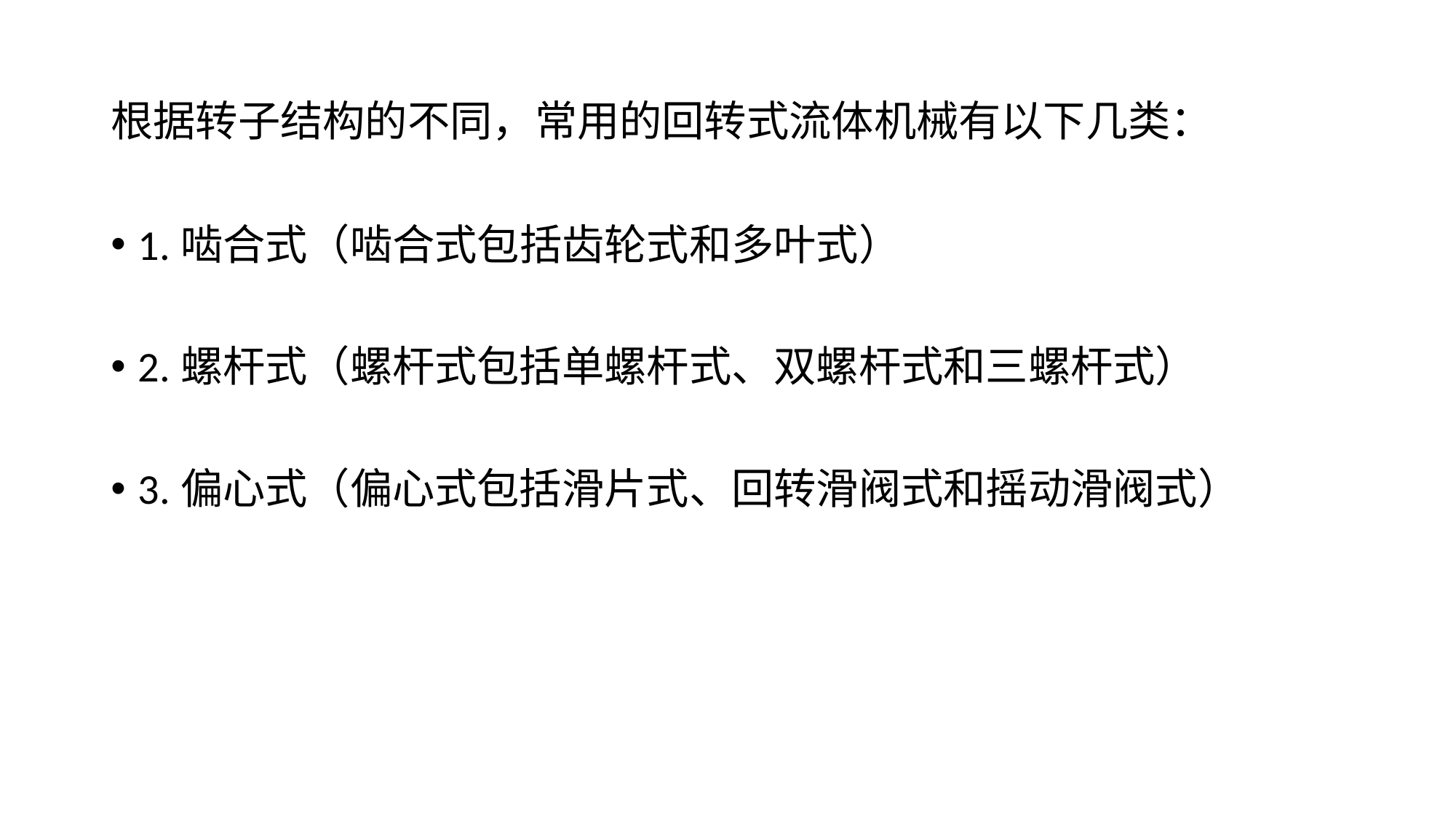

# 根据转子结构的不同，常用的回转式流体机械有以下几类：
1.啮合式（啮合式包括齿轮式和多叶式）

2.螺杆式（螺杆式包括单螺杆式、双螺杆式和三螺杆式）

3.偏心式（偏心式包括滑片式、回转滑阀式和摇动滑阀式）